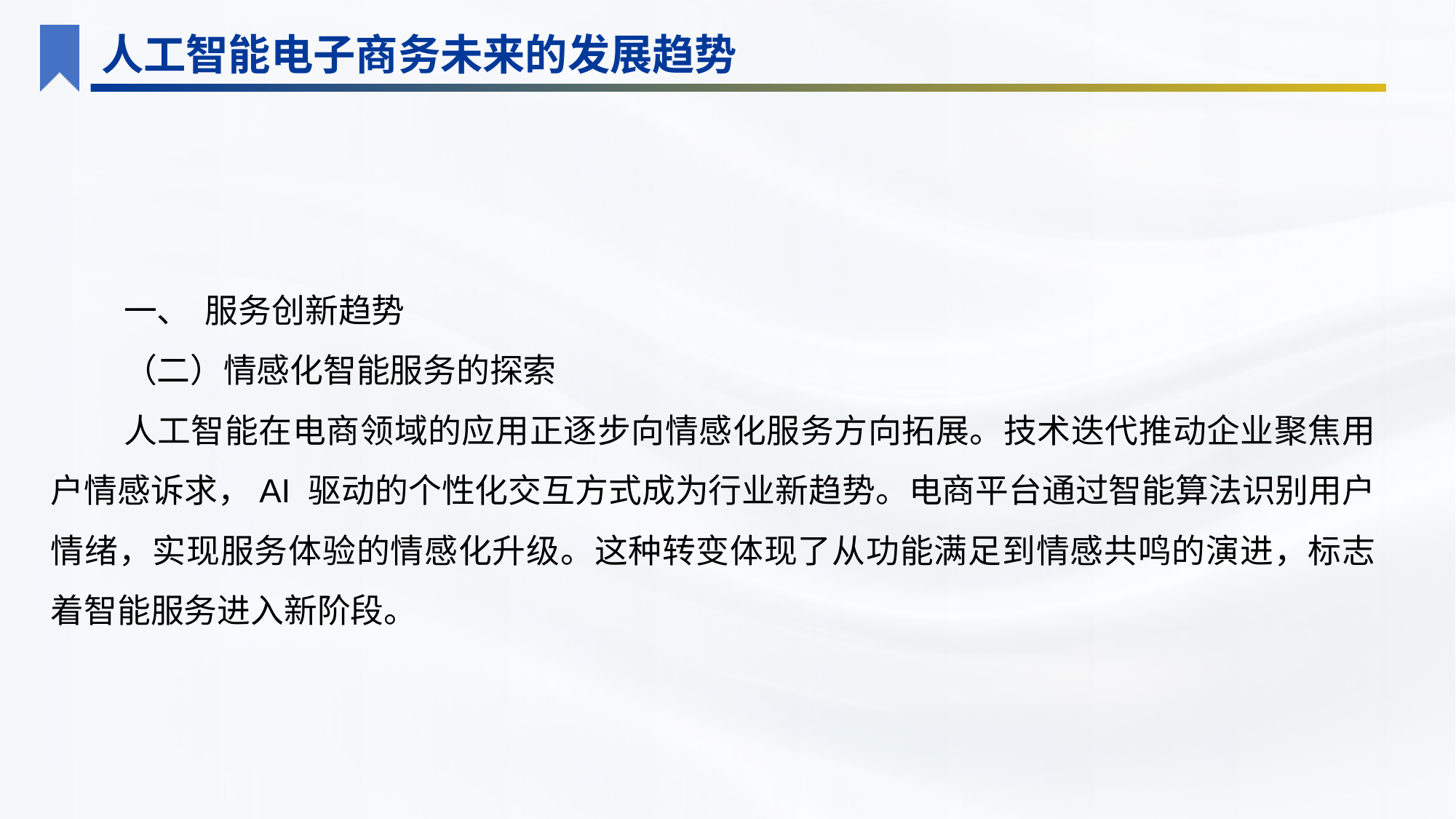

人工智能电子商务未来的发展趋势
一、  服务创新趋势
（二）情感化智能服务的探索
人工智能在电商领域的应用正逐步向情感化服务方向拓展。技术迭代推动企业聚焦用户情感诉求，AI 驱动的个性化交互方式成为行业新趋势。电商平台通过智能算法识别用户情绪，实现服务体验的情感化升级。这种转变体现了从功能满足到情感共鸣的演进，标志着智能服务进入新阶段。